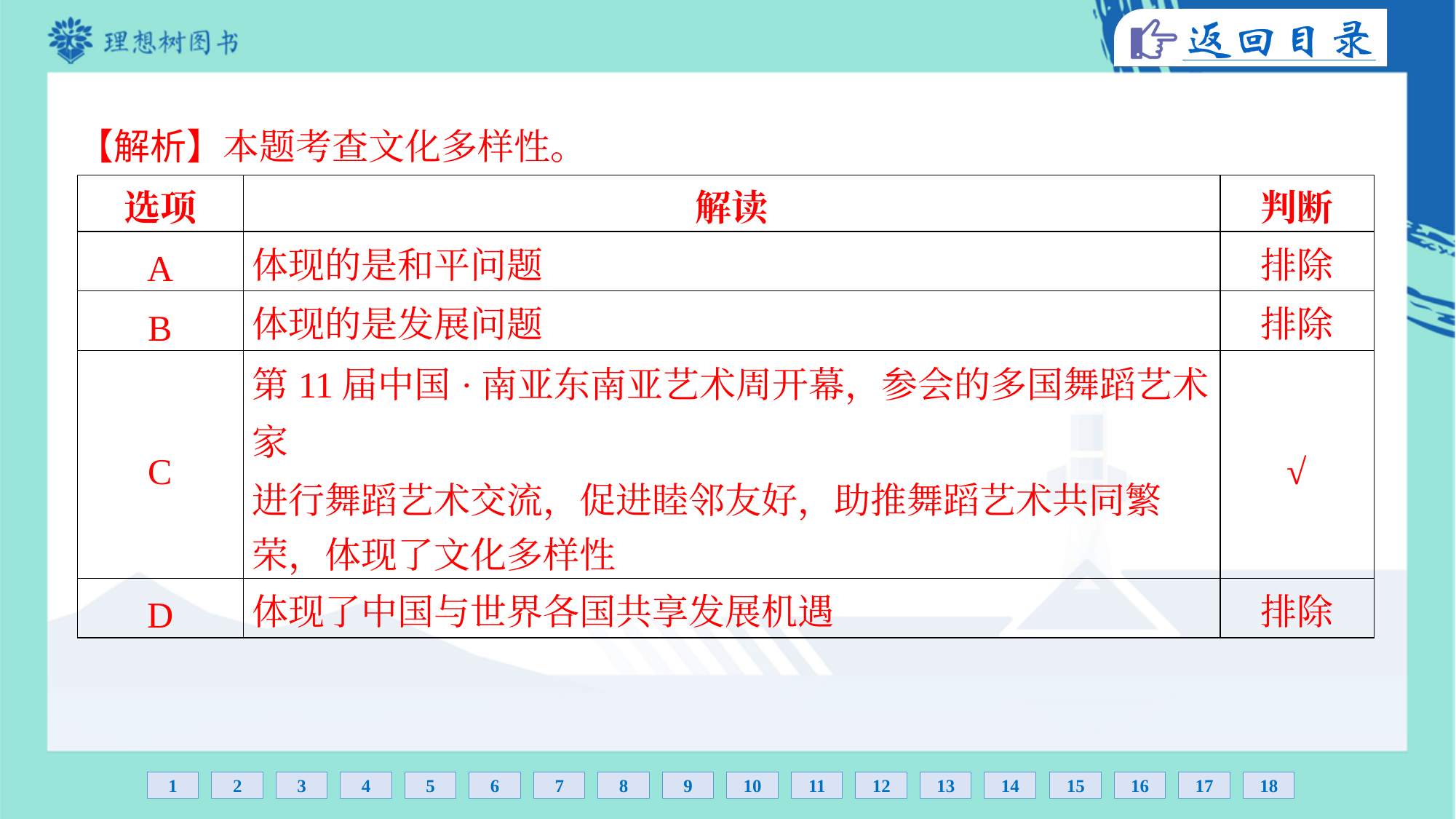

【解析】本题考查文化多样性。
| 选项 | 解读 | 判断 |
| --- | --- | --- |
| A | 体现的是和平问题 | 排除 |
| B | 体现的是发展问题 | 排除 |
| C | 第11届中国·南亚东南亚艺术周开幕，参会的多国舞蹈艺术家 进行舞蹈艺术交流，促进睦邻友好，助推舞蹈艺术共同繁 荣，体现了文化多样性 | √ |
| D | 体现了中国与世界各国共享发展机遇 | 排除 |